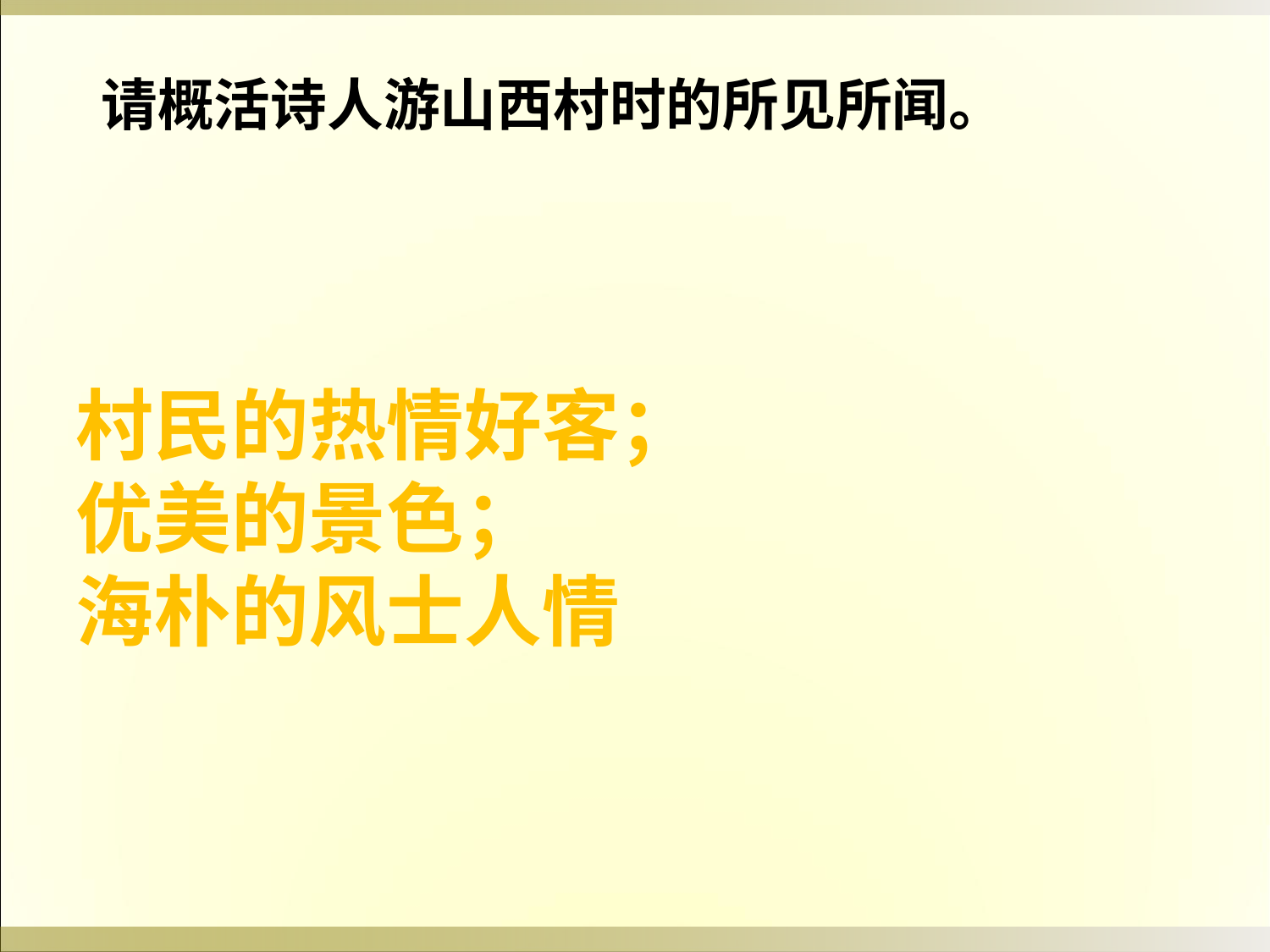

请概活诗人游山西村时的所见所闻。
村民的热情好客；
优美的景色；
海朴的风士人情